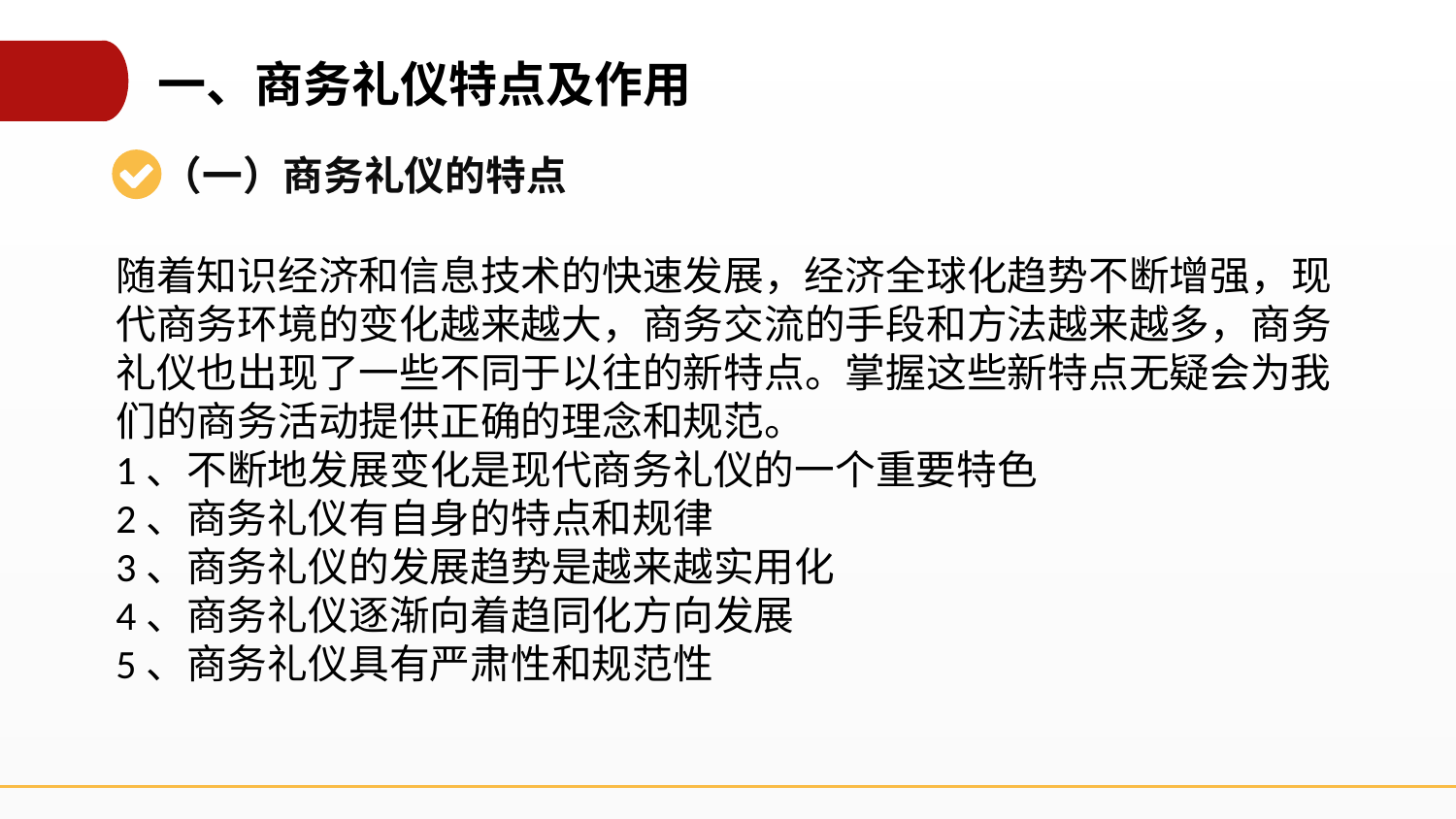

一、商务礼仪特点及作用

（一）商务礼仪的特点
随着知识经济和信息技术的快速发展，经济全球化趋势不断增强，现代商务环境的变化越来越大，商务交流的手段和方法越来越多，商务礼仪也出现了一些不同于以往的新特点。掌握这些新特点无疑会为我们的商务活动提供正确的理念和规范。
1、不断地发展变化是现代商务礼仪的一个重要特色
2、商务礼仪有自身的特点和规律
3、商务礼仪的发展趋势是越来越实用化
4、商务礼仪逐渐向着趋同化方向发展
5、商务礼仪具有严肃性和规范性